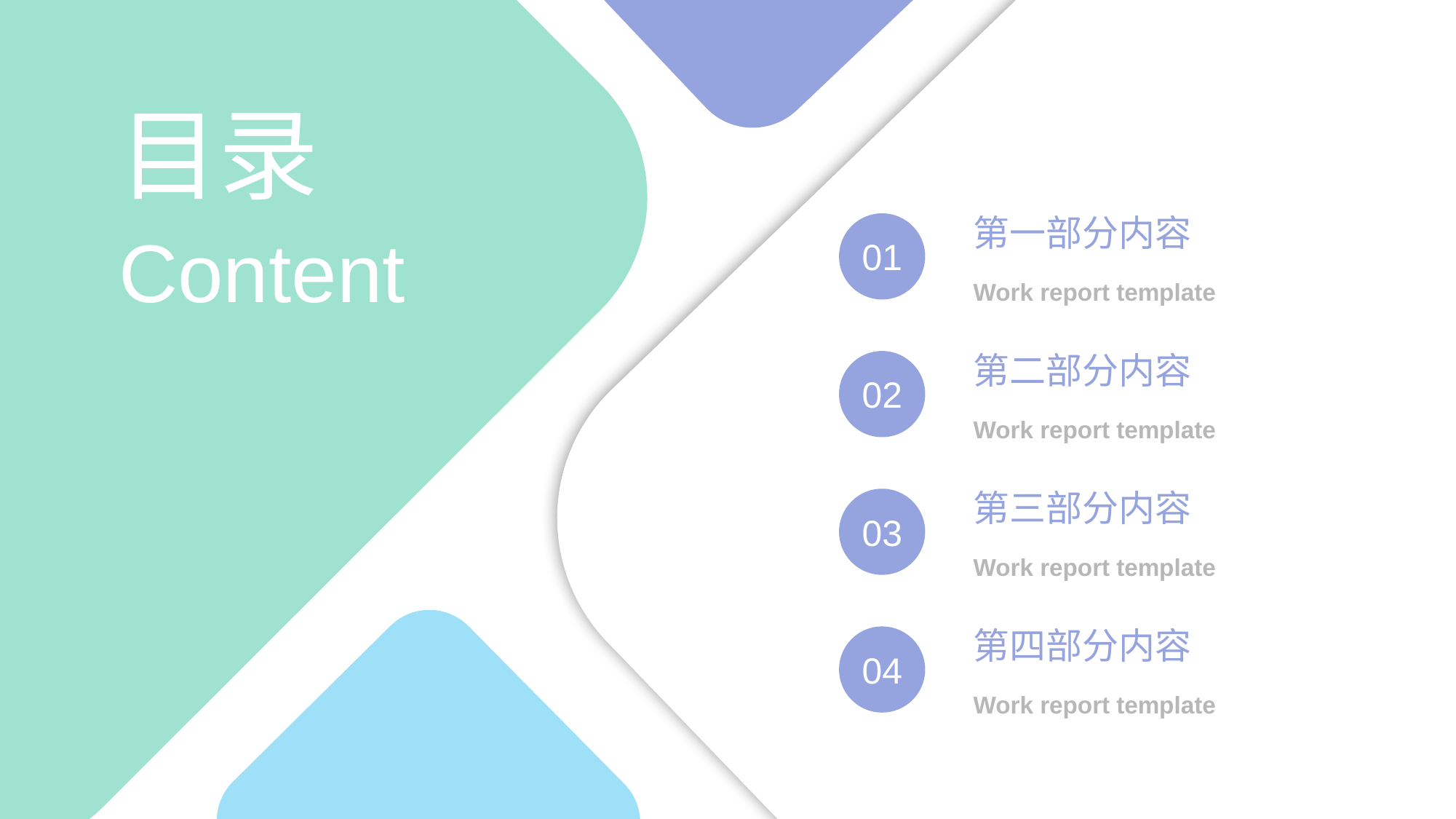

目录
Content
第一部分内容
Work report template

01
第二部分内容
Work report template

02
第三部分内容
Work report template

03
第四部分内容
Work report template

04